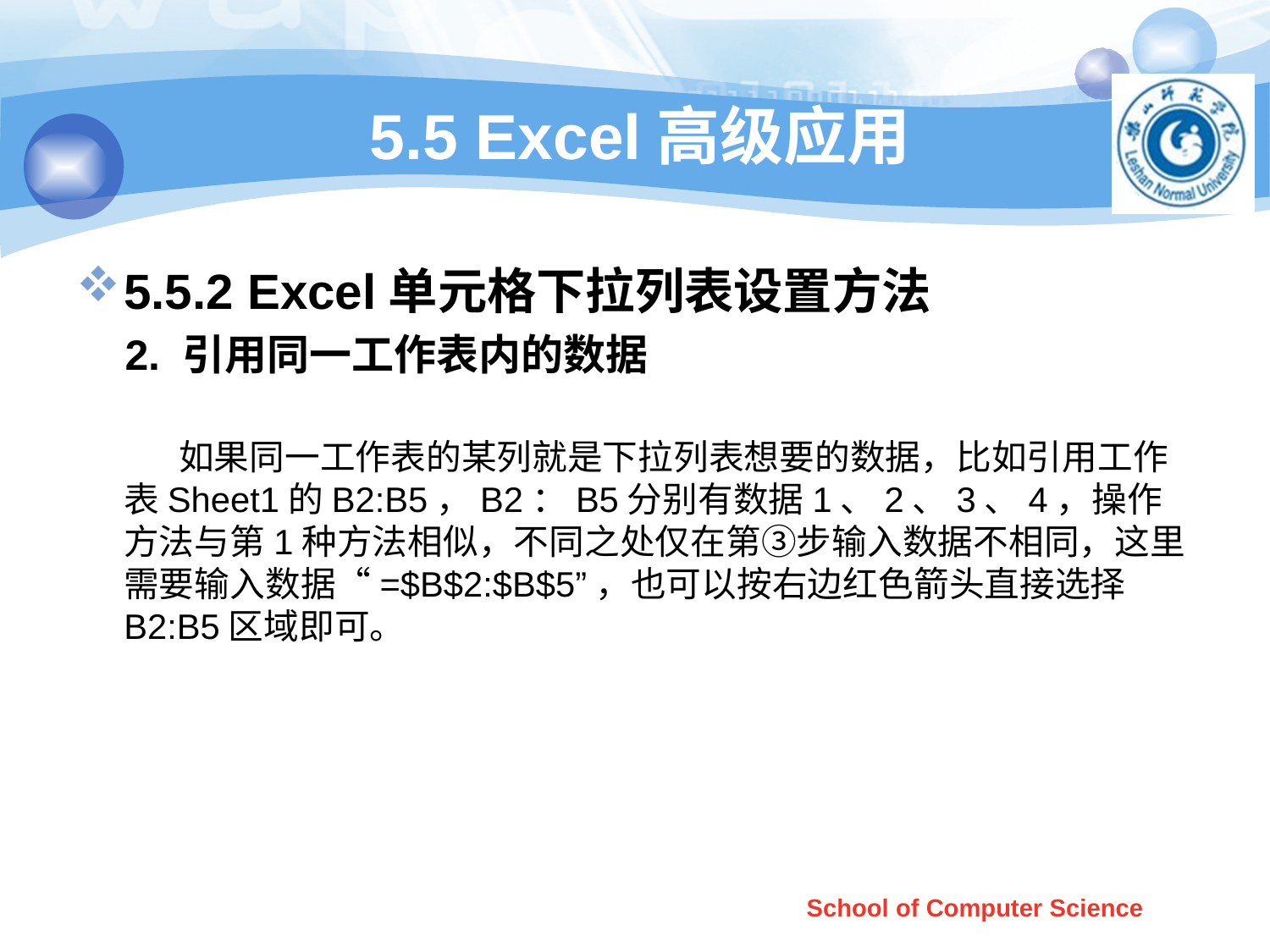

5.5 Excel高级应用
5.5.2 Excel单元格下拉列表设置方法
     2. 引用同一工作表内的数据

            如果同一工作表的某列就是下拉列表想要的数据，比如引用工作表Sheet1的B2:B5，B2：B5分别有数据1、2、3、4，操作方法与第1种方法相似，不同之处仅在第③步输入数据不相同，这里需要输入数据“=$B$2:$B$5”，也可以按右边红色箭头直接选择B2:B5区域即可。
School of Computer Science